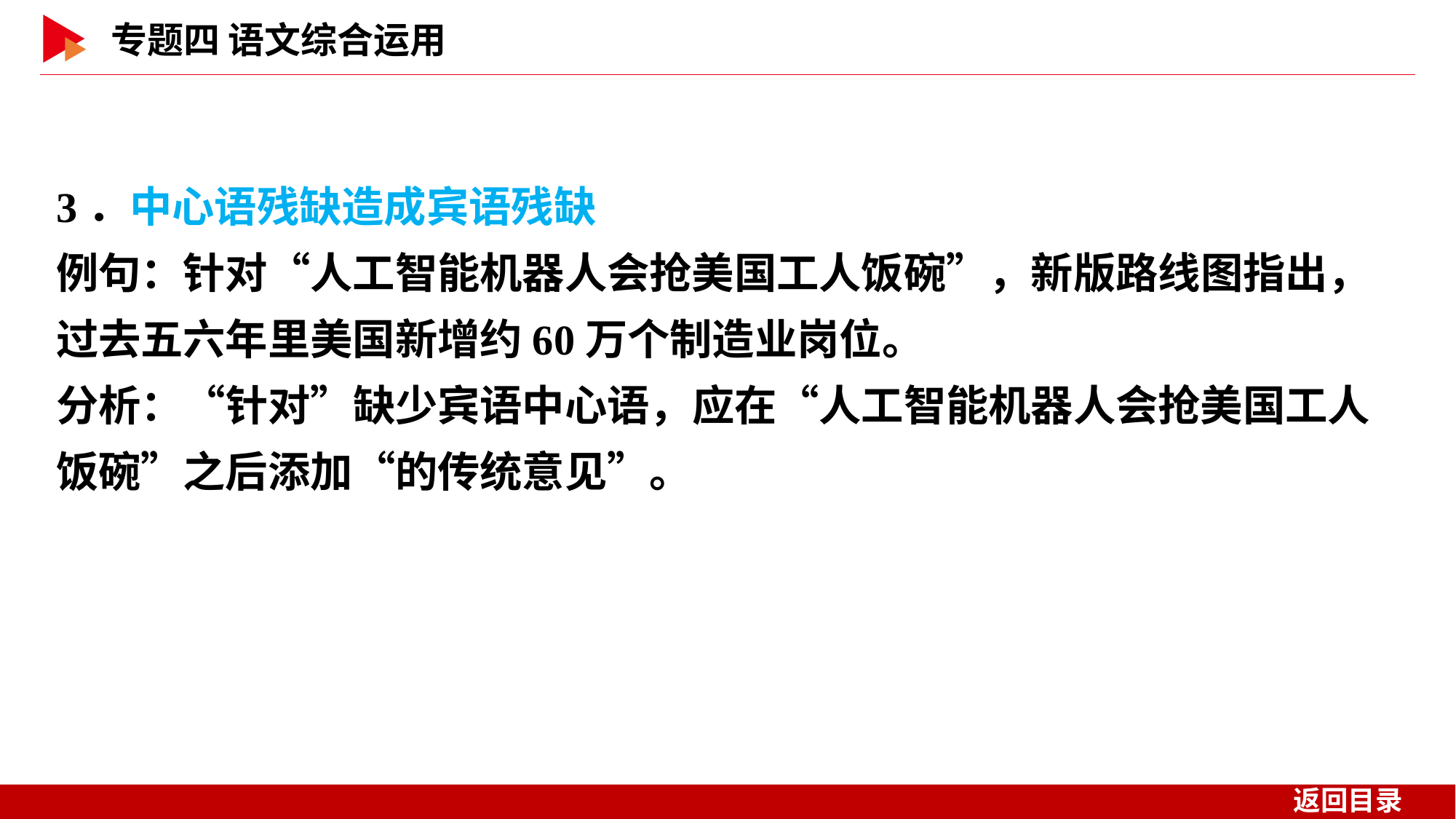

3．中心语残缺造成宾语残缺
例句：针对“人工智能机器人会抢美国工人饭碗”，新版路线图指出，过去五六年里美国新增约60万个制造业岗位。
分析：“针对”缺少宾语中心语，应在“人工智能机器人会抢美国工人饭碗”之后添加“的传统意见”。